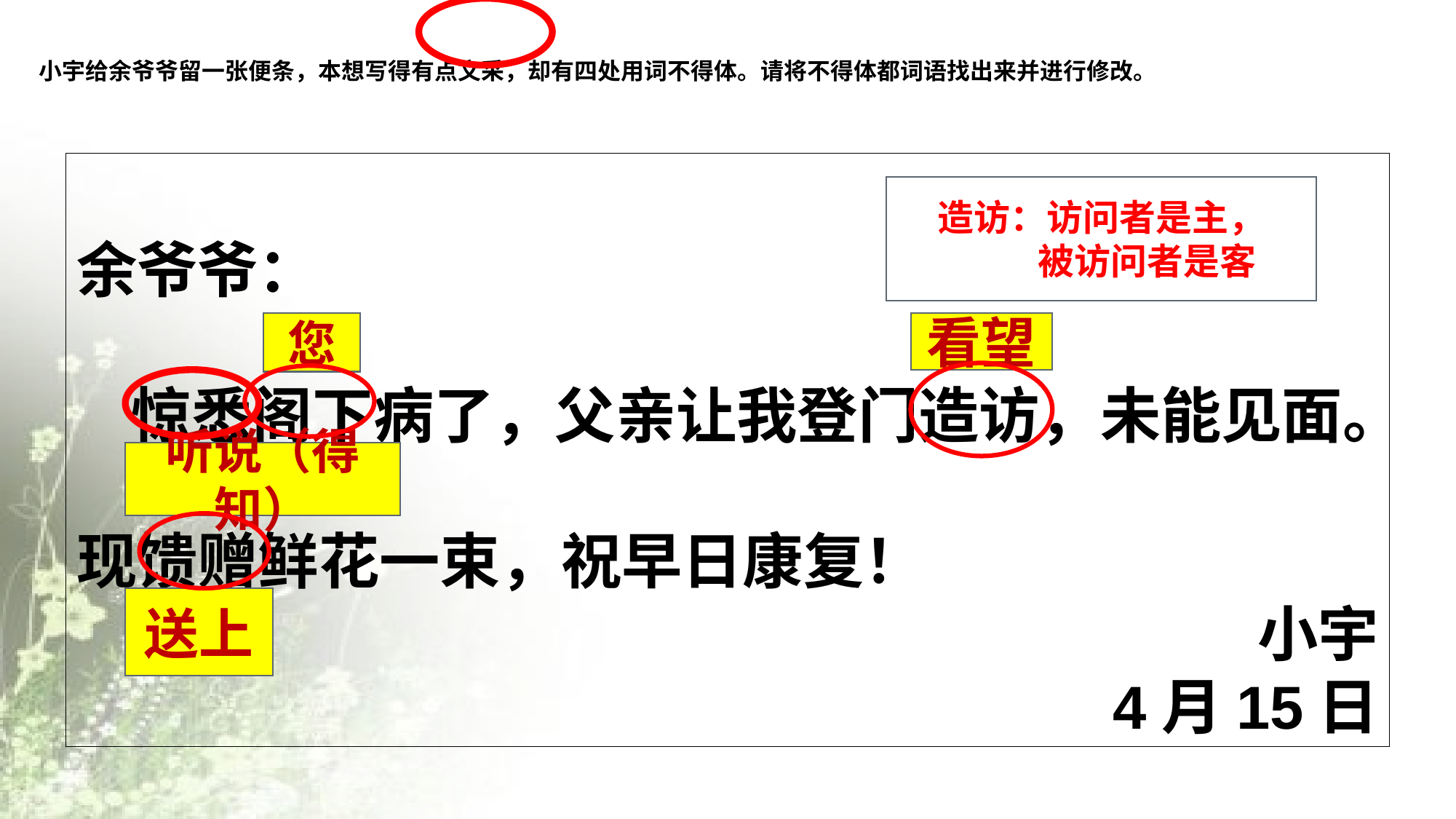

# 小宇给余爷爷留一张便条，本想写得有点文采，却有四处用词不得体。请将不得体都词语找出来并进行修改。
余爷爷：
惊悉阁下病了，父亲让我登门造访，未能见面。现馈赠鲜花一束，祝早日康复！
小宇
4月15日
造访：访问者是主，
          被访问者是客
您
看望

听说（得知）

送上